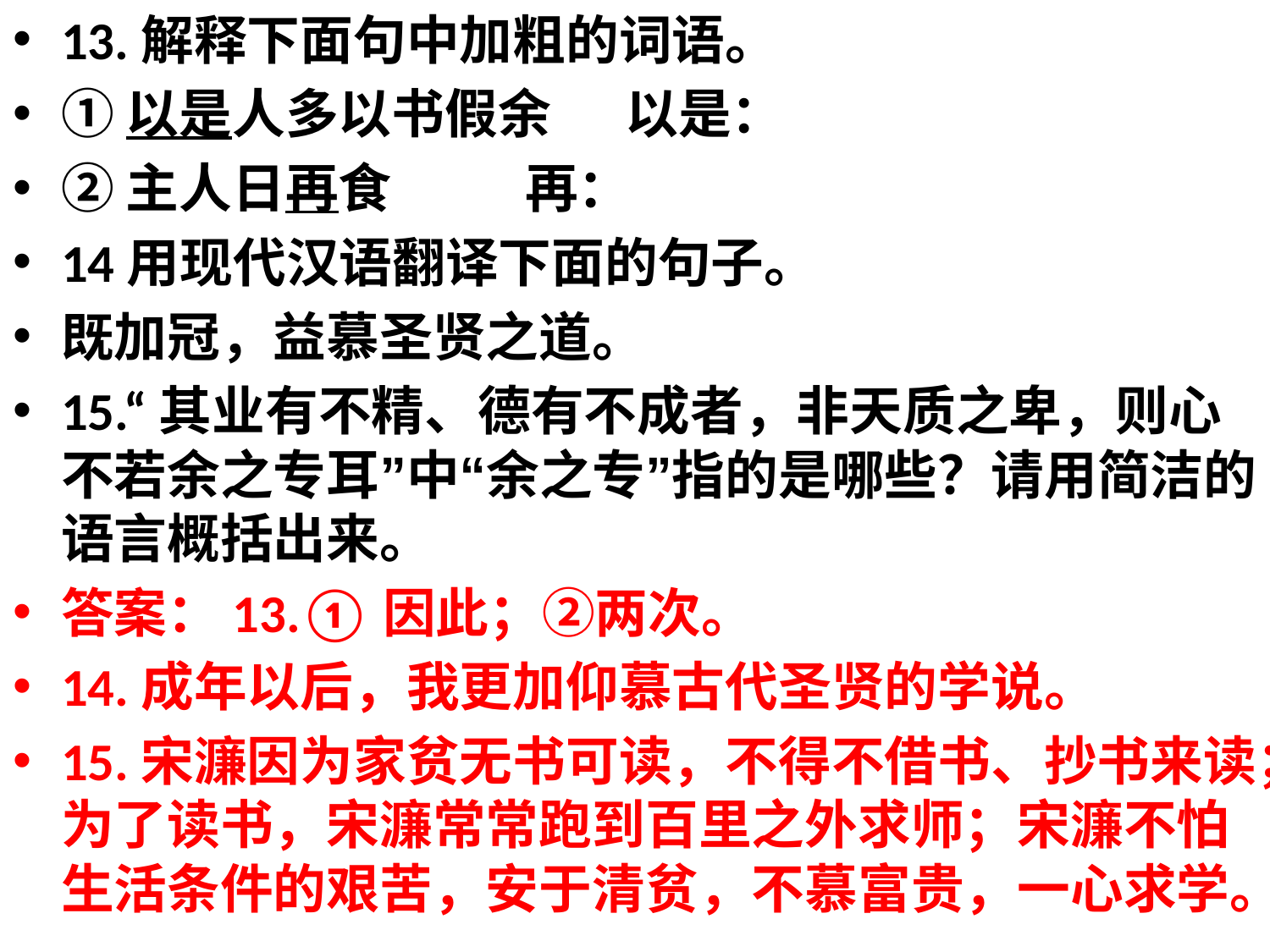

13.解释下面句中加粗的词语。
①以是人多以书假余     以是：
②主人日再食         再：
14用现代汉语翻译下面的句子。
既加冠，益慕圣贤之道。
15.“其业有不精、德有不成者，非天质之卑，则心不若余之专耳”中“余之专”指的是哪些？请用简洁的语言概括出来。
答案：13.①因此；②两次。
14.成年以后，我更加仰慕古代圣贤的学说。
15.宋濂因为家贫无书可读，不得不借书、抄书来读；为了读书，宋濂常常跑到百里之外求师；宋濂不怕生活条件的艰苦，安于清贫，不慕富贵，一心求学。

#